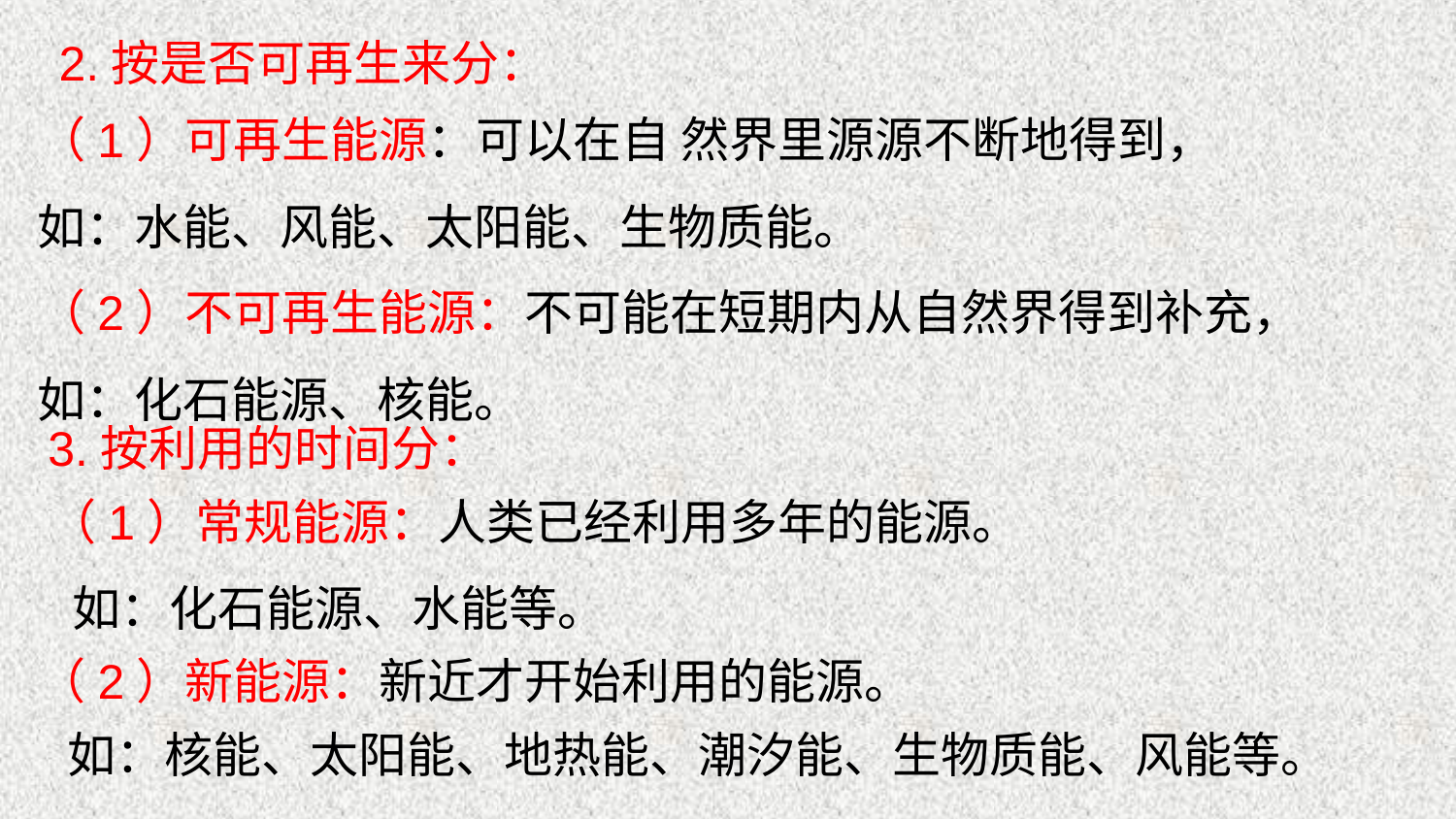

2.按是否可再生来分：
（1）可再生能源：可以在自 然界里源源不断地得到，如：水能、风能、太阳能、生物质能。
（2）不可再生能源：不可能在短期内从自然界得到补充，如：化石能源、核能。

3.按利用的时间分：
（1）常规能源：人类已经利用多年的能源。
如：化石能源、水能等。
（2）新能源：新近才开始利用的能源。
如：核能、太阳能、地热能、潮汐能、生物质能、风能等。